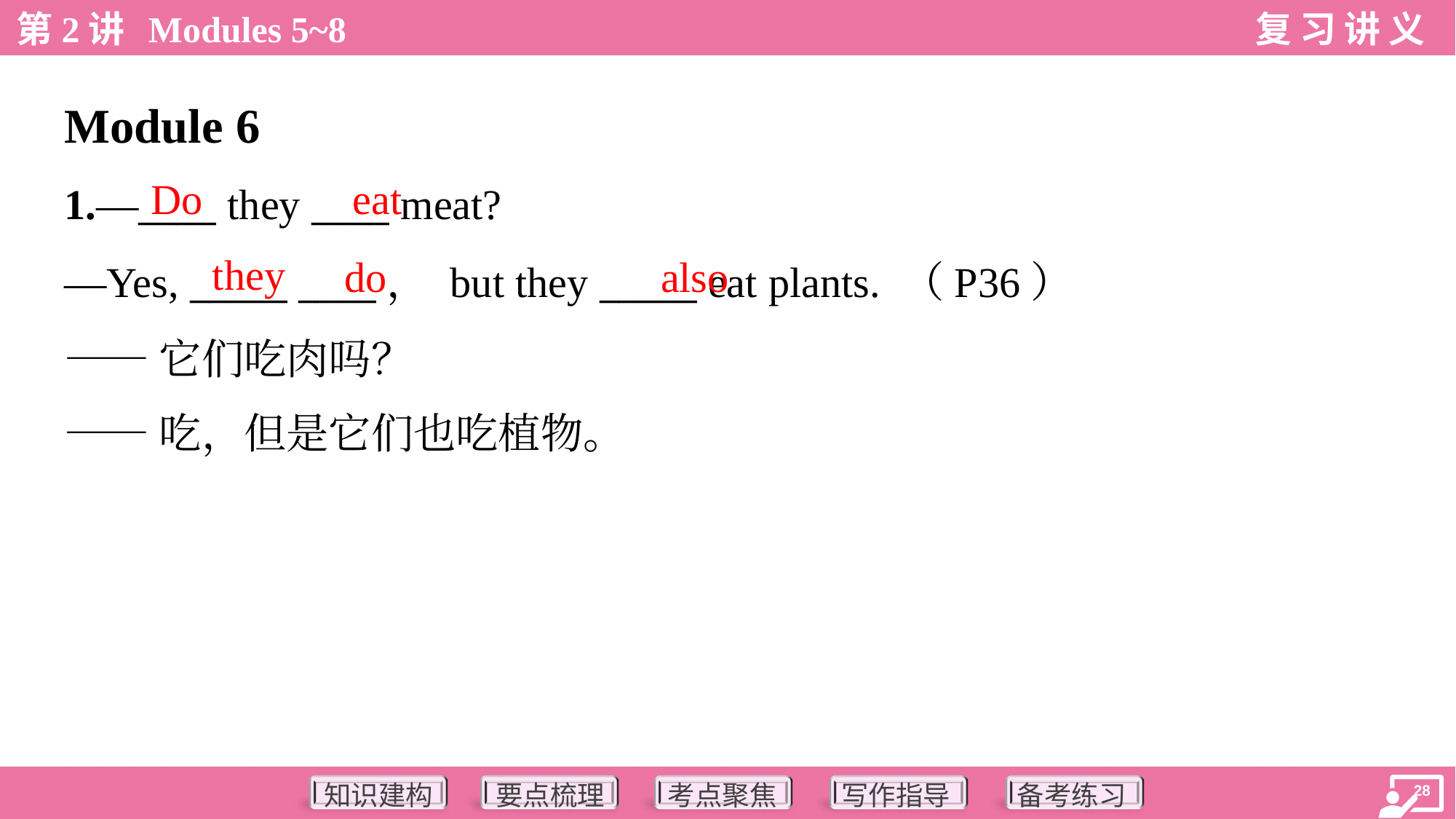

Module 6
Do
eat
1.—____ they ____ meat?
—Yes, _____ ____， but they _____ eat plants. （P36）
——它们吃肉吗？
——吃，但是它们也吃植物。
they
do
also